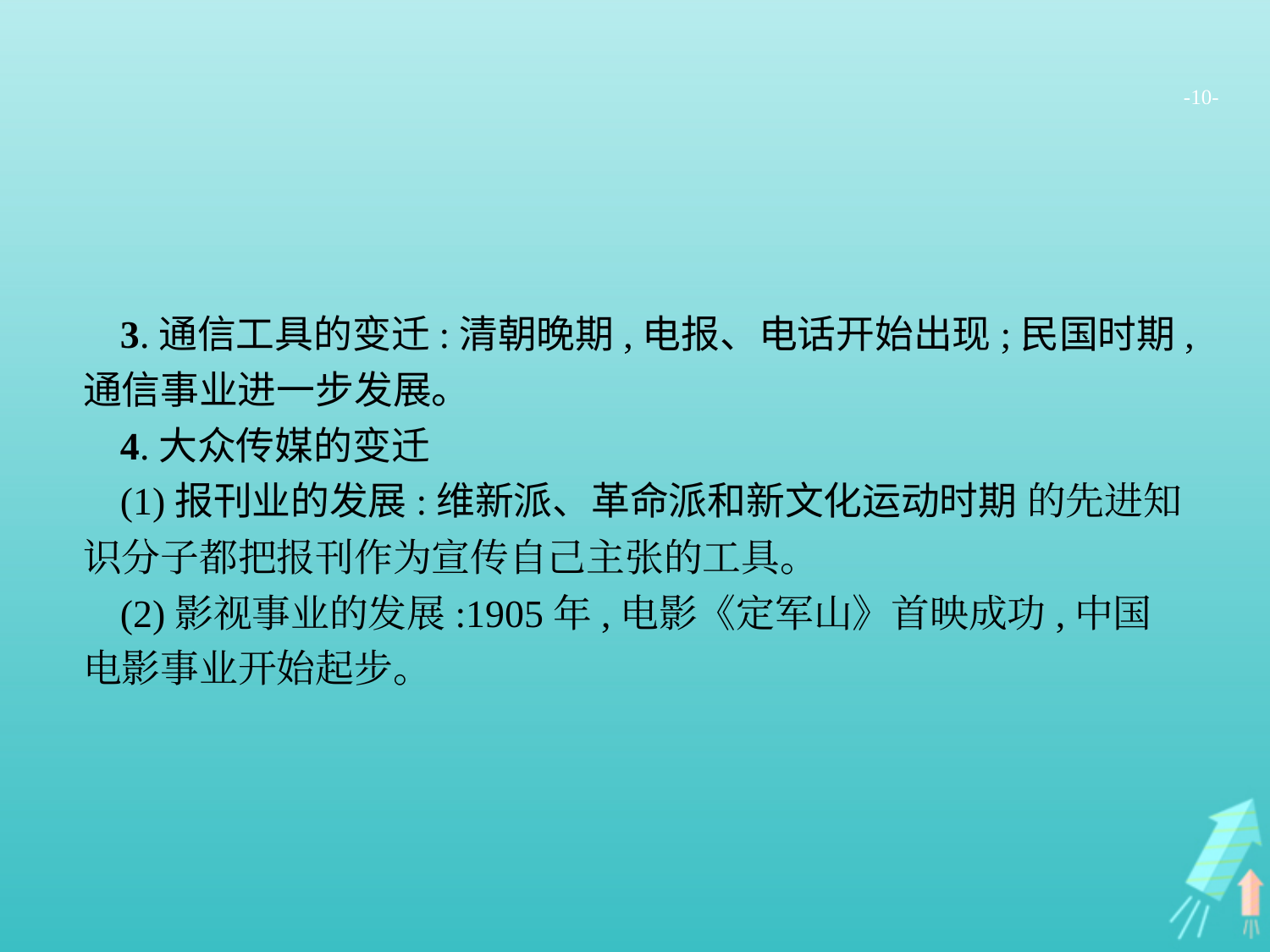

-10-
3.通信工具的变迁:清朝晚期,电报、电话开始出现;民国时期,通信事业进一步发展。
4.大众传媒的变迁
(1)报刊业的发展:维新派、革命派和新文化运动时期 的先进知识分子都把报刊作为宣传自己主张的工具。
(2)影视事业的发展:1905年,电影《定军山》首映成功,中国电影事业开始起步。